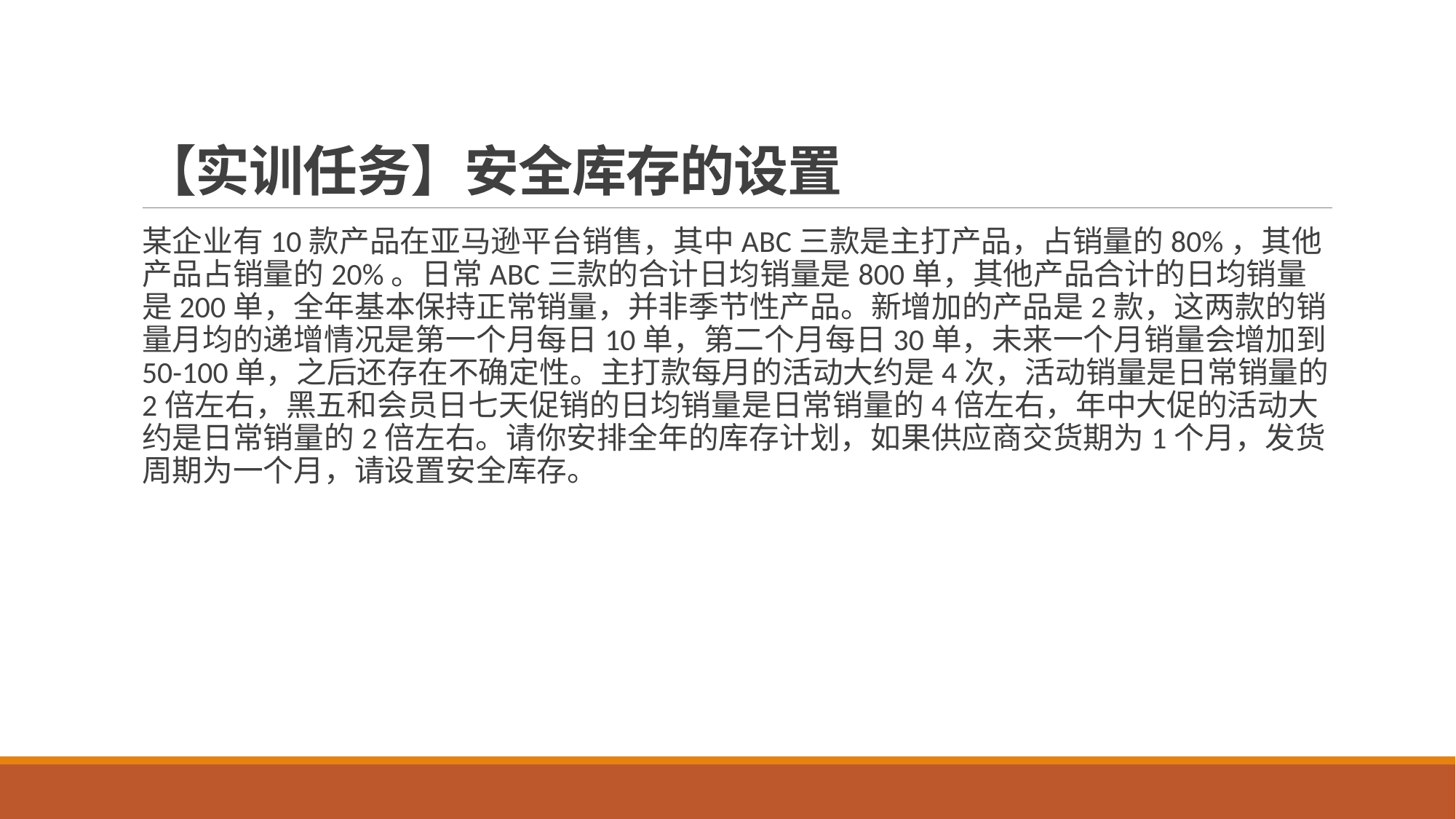

# 【实训任务】安全库存的设置
某企业有10款产品在亚马逊平台销售，其中ABC三款是主打产品，占销量的80%，其他产品占销量的20%。日常ABC三款的合计日均销量是800单，其他产品合计的日均销量是200单，全年基本保持正常销量，并非季节性产品。新增加的产品是2款，这两款的销量月均的递增情况是第一个月每日10单，第二个月每日30单，未来一个月销量会增加到50-100单，之后还存在不确定性。主打款每月的活动大约是4次，活动销量是日常销量的2倍左右，黑五和会员日七天促销的日均销量是日常销量的4倍左右，年中大促的活动大约是日常销量的2倍左右。请你安排全年的库存计划，如果供应商交货期为1个月，发货周期为一个月，请设置安全库存。